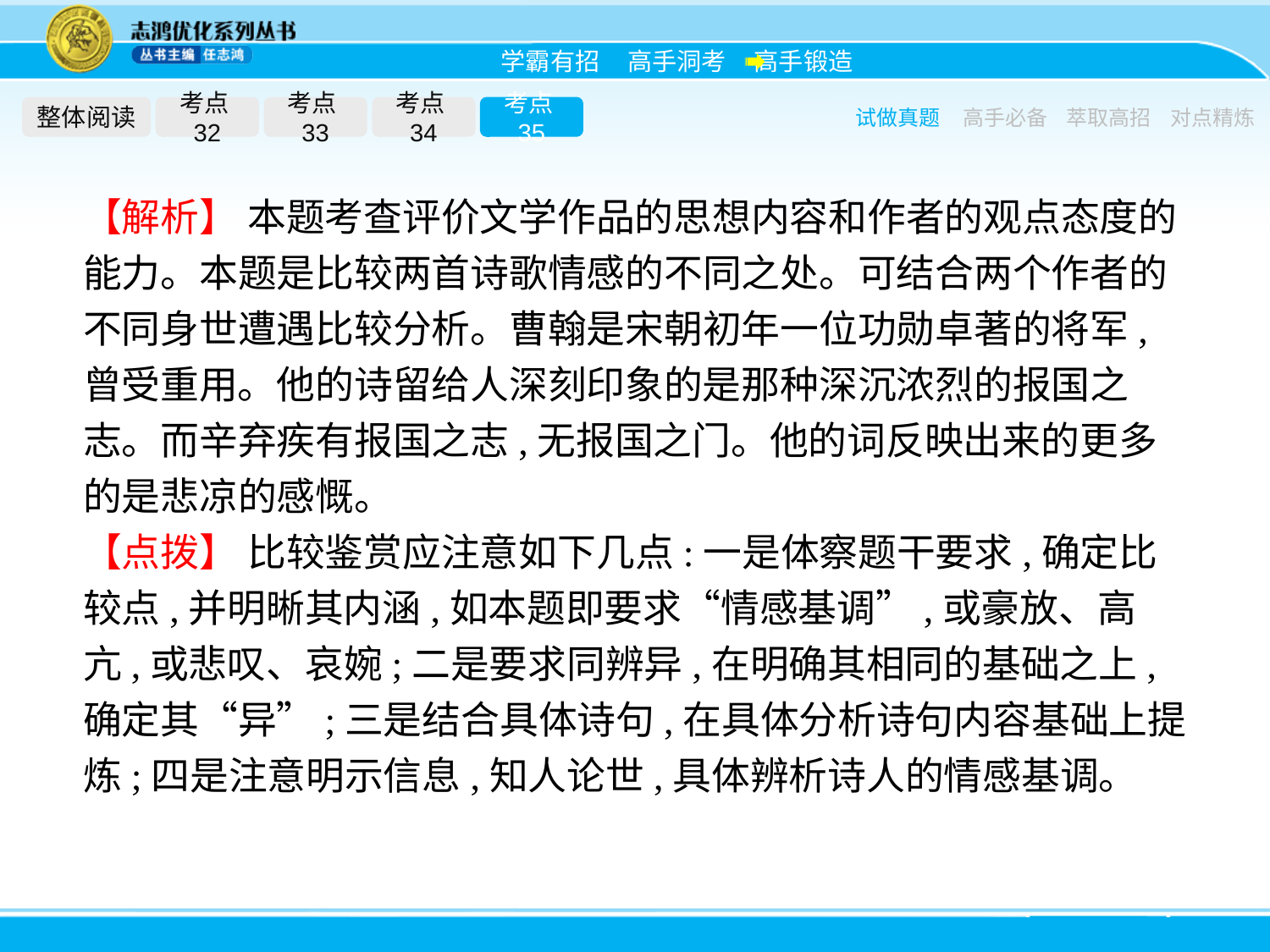

整体阅读
考点32
考点33
考点34
考点35
试做真题
高手必备
萃取高招
对点精炼
【解析】 本题考查评价文学作品的思想内容和作者的观点态度的能力。本题是比较两首诗歌情感的不同之处。可结合两个作者的不同身世遭遇比较分析。曹翰是宋朝初年一位功勋卓著的将军,曾受重用。他的诗留给人深刻印象的是那种深沉浓烈的报国之志。而辛弃疾有报国之志,无报国之门。他的词反映出来的更多的是悲凉的感慨。
【点拨】 比较鉴赏应注意如下几点:一是体察题干要求,确定比较点,并明晰其内涵,如本题即要求“情感基调”,或豪放、高亢,或悲叹、哀婉;二是要求同辨异,在明确其相同的基础之上,确定其“异”;三是结合具体诗句,在具体分析诗句内容基础上提炼;四是注意明示信息,知人论世,具体辨析诗人的情感基调。